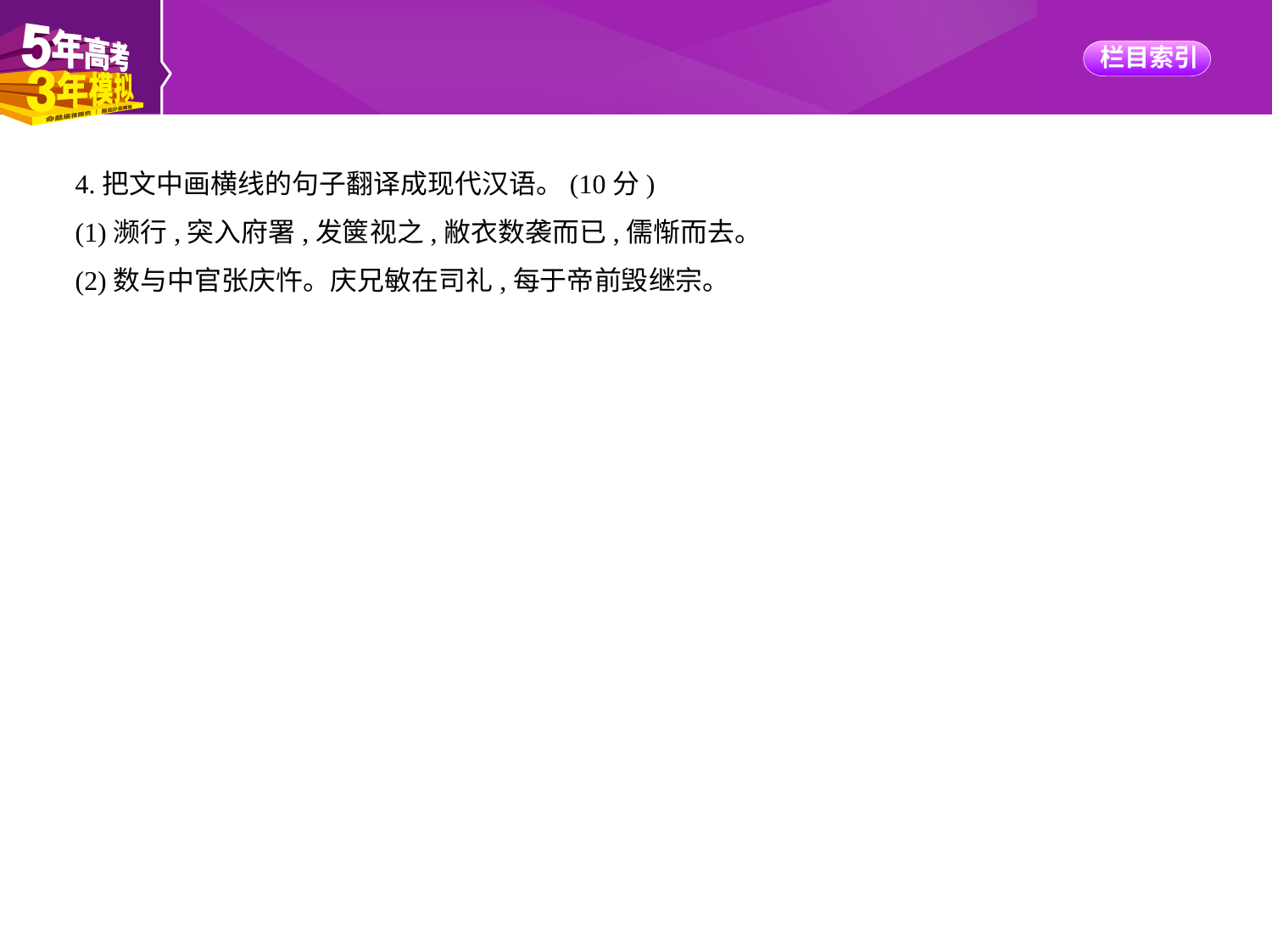

4.把文中画横线的句子翻译成现代汉语。(10分)
(1)濒行,突入府署,发箧视之,敝衣数袭而已,儒惭而去。
(2)数与中官张庆忤。庆兄敏在司礼,每于帝前毁继宗。